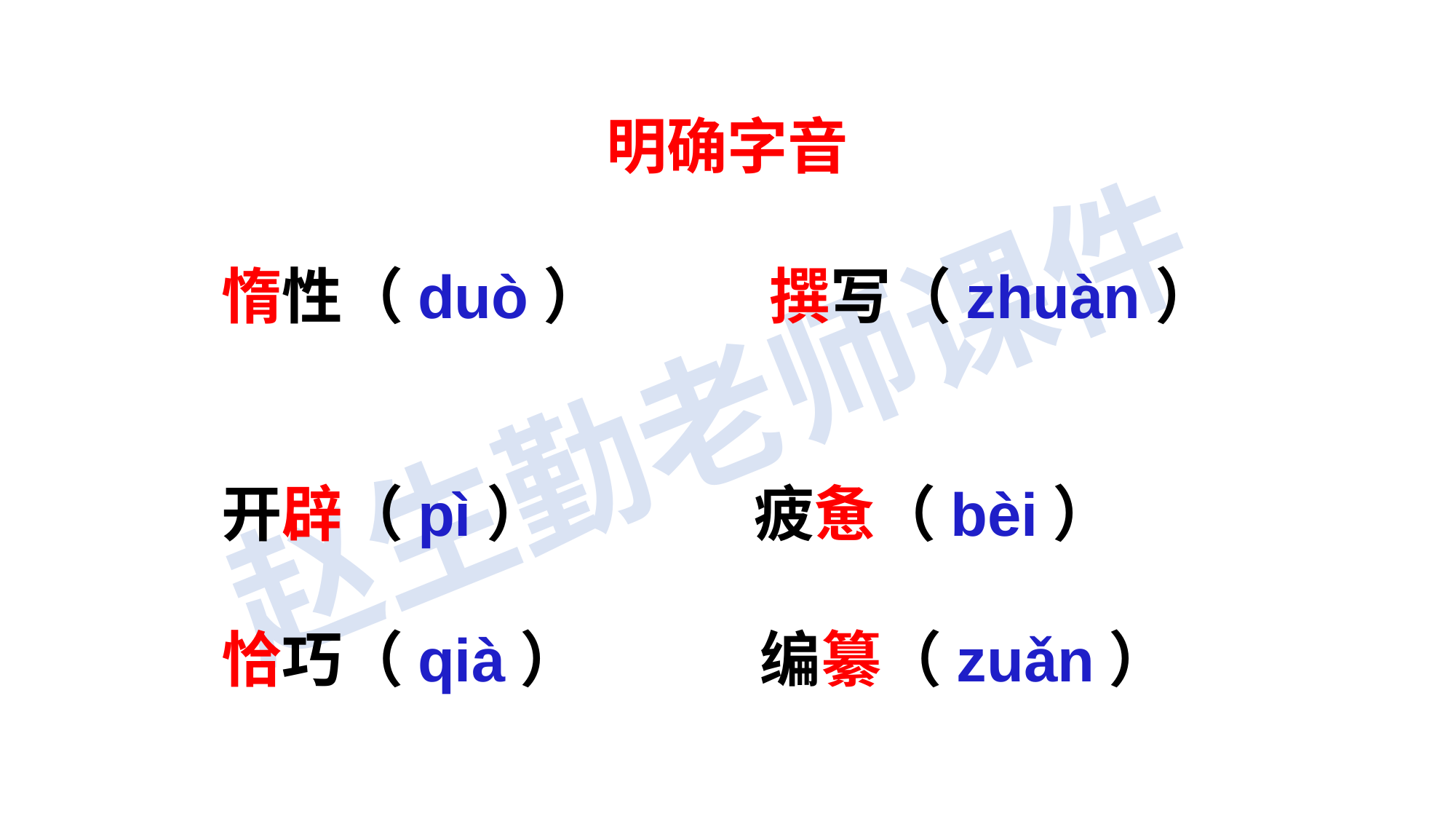

明确字音
惰性（duò）            撰写（zhuàn）

开辟（pì）               疲惫（bèi）

恰巧（qià）             编纂（zuǎn）